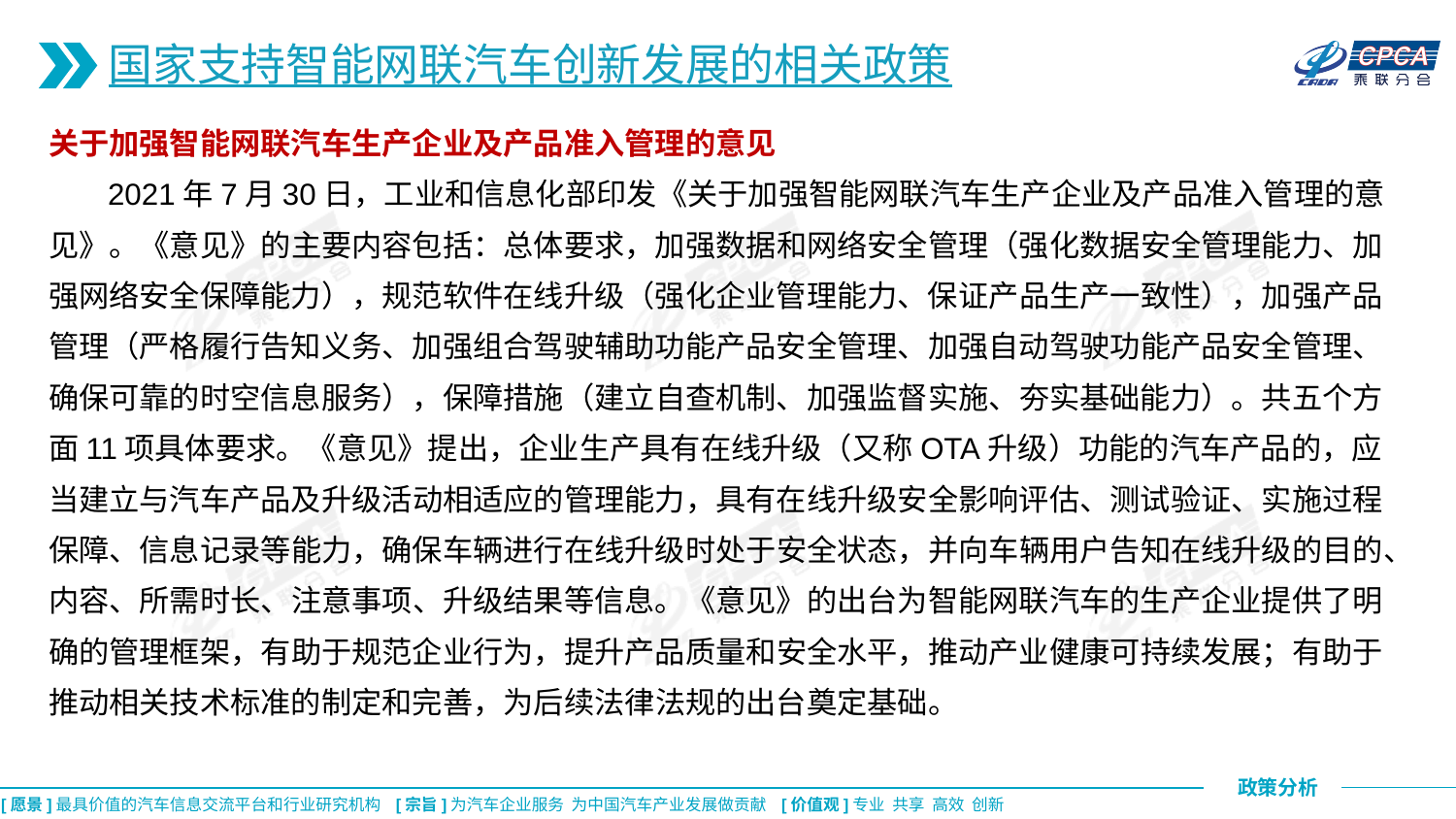

国家支持智能网联汽车创新发展的相关政策
关于加强智能网联汽车生产企业及产品准入管理的意见
       2021年7月30日，工业和信息化部印发《关于加强智能网联汽车生产企业及产品准入管理的意见》。《意见》的主要内容包括：总体要求，加强数据和网络安全管理（强化数据安全管理能力、加强网络安全保障能力），规范软件在线升级（强化企业管理能力、保证产品生产一致性），加强产品管理（严格履行告知义务、加强组合驾驶辅助功能产品安全管理、加强自动驾驶功能产品安全管理、确保可靠的时空信息服务），保障措施（建立自查机制、加强监督实施、夯实基础能力）。共五个方面11项具体要求。《意见》提出，企业生产具有在线升级（又称OTA升级）功能的汽车产品的，应当建立与汽车产品及升级活动相适应的管理能力，具有在线升级安全影响评估、测试验证、实施过程保障、信息记录等能力，确保车辆进行在线升级时处于安全状态，并向车辆用户告知在线升级的目的、内容、所需时长、注意事项、升级结果等信息。《意见》的出台为智能网联汽车的生产企业提供了明确的管理框架，有助于规范企业行为，提升产品质量和安全水平，推动产业健康可持续发展；有助于推动相关技术标准的制定和完善，为后续法律法规的出台奠定基础。